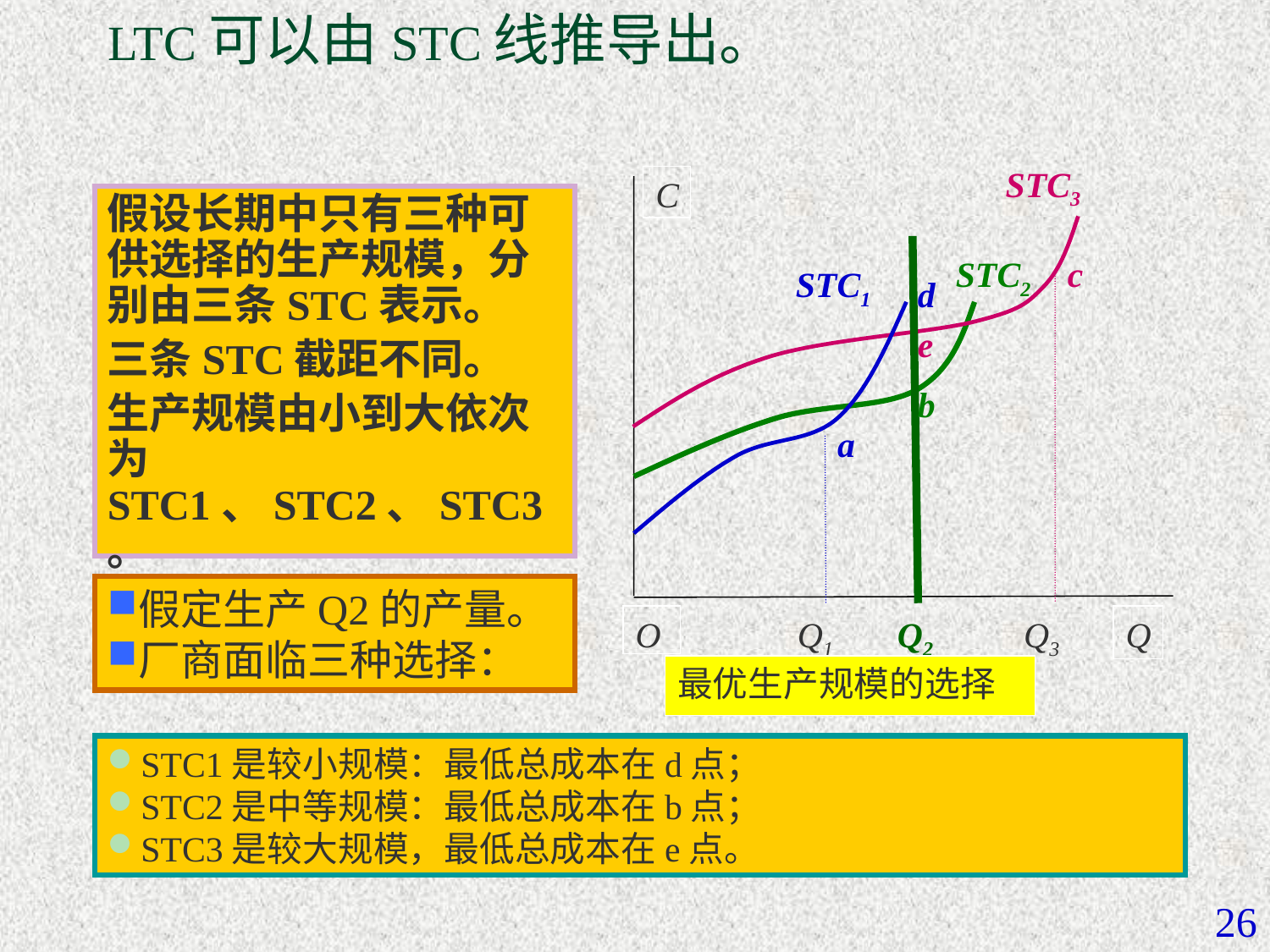

# LTC可以由STC线推导出。
STC3
C

假设长期中只有三种可供选择的生产规模，分别由三条STC表示。
三条STC截距不同。
生产规模由小到大依次为STC1、STC2、STC3。

STC2
c
STC1
d

e
b
a

假定生产Q2的产量。
厂商面临三种选择：

O
Q1
Q2
Q3
Q
最优生产规模的选择
STC1是较小规模：最低总成本在d点；
STC2是中等规模：最低总成本在b点；
STC3是较大规模，最低总成本在e点。
26